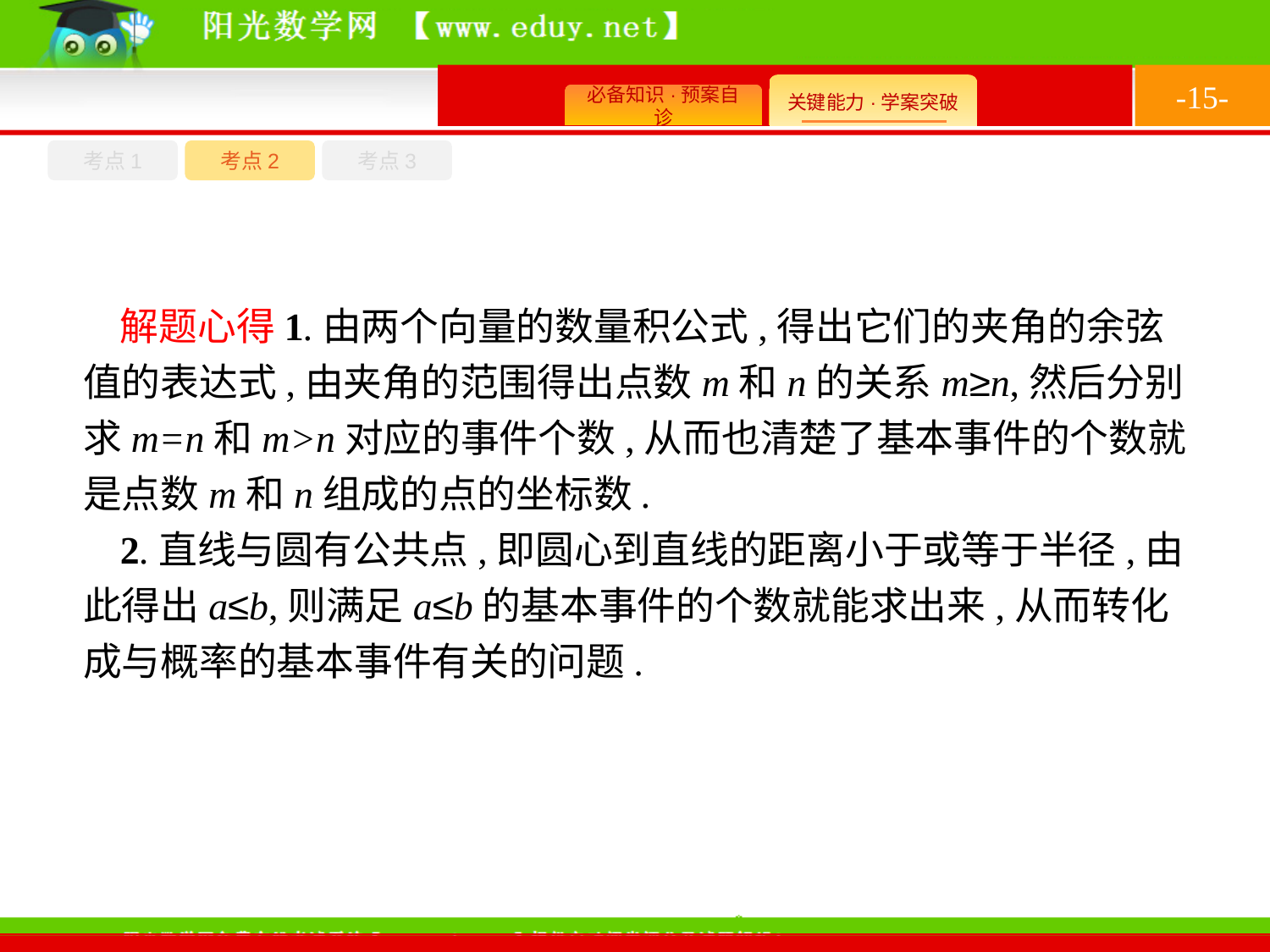

-15-
考点1
考点3
考点2
解题心得1.由两个向量的数量积公式,得出它们的夹角的余弦值的表达式,由夹角的范围得出点数m和n的关系m≥n,然后分别求m=n和m>n对应的事件个数,从而也清楚了基本事件的个数就是点数m和n组成的点的坐标数.
2.直线与圆有公共点,即圆心到直线的距离小于或等于半径,由此得出a≤b,则满足a≤b的基本事件的个数就能求出来,从而转化成与概率的基本事件有关的问题.